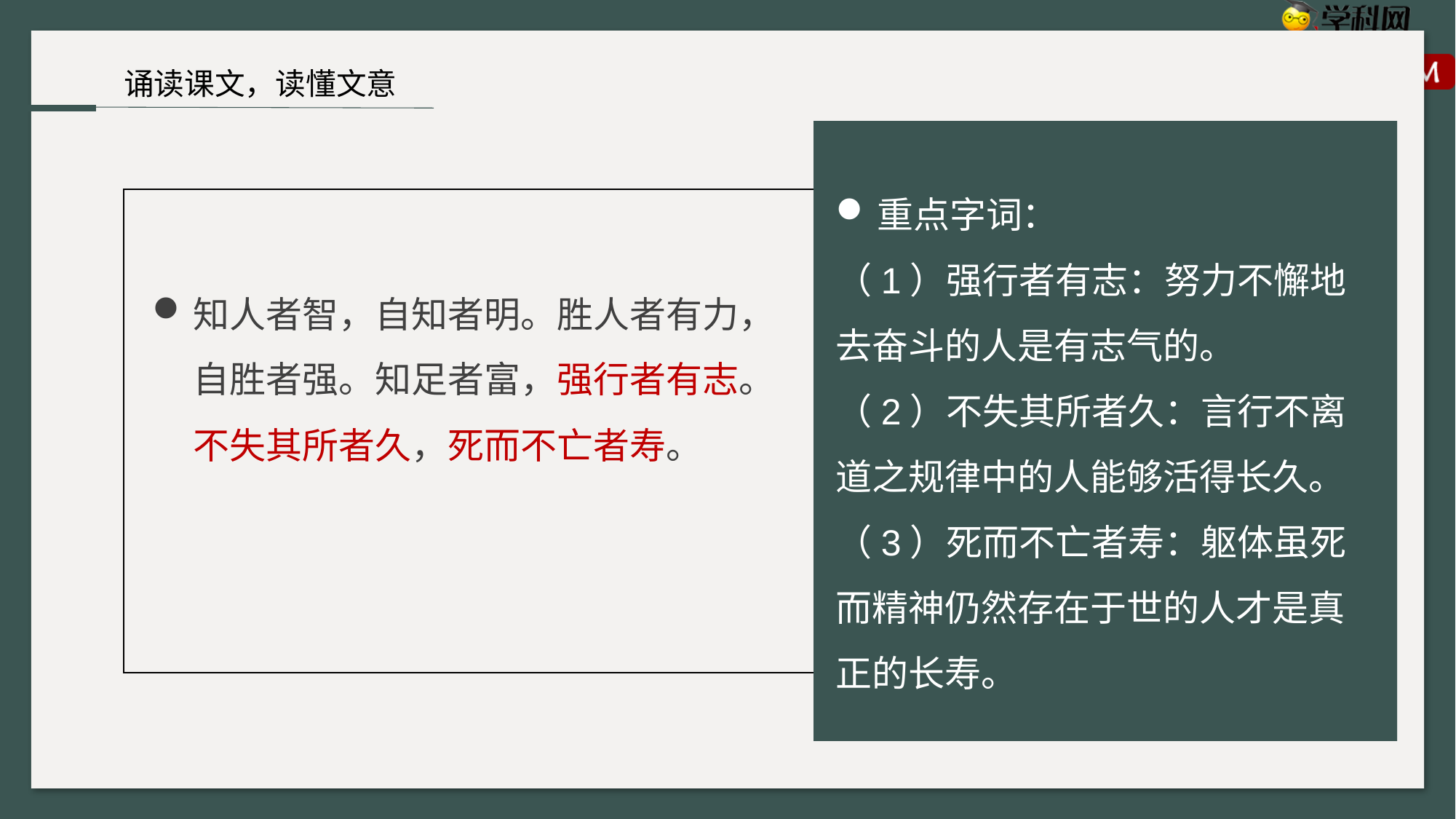

诵读课文，读懂文意

重点字词：
（1）强行者有志：努力不懈地去奋斗的人是有志气的。
（2）不失其所者久：言行不离道之规律中的人能够活得长久。
（3）死而不亡者寿：躯体虽死而精神仍然存在于世的人才是真正的长寿。

知人者智，自知者明。胜人者有力，自胜者强。知足者富，强行者有志。不失其所者久，死而不亡者寿。